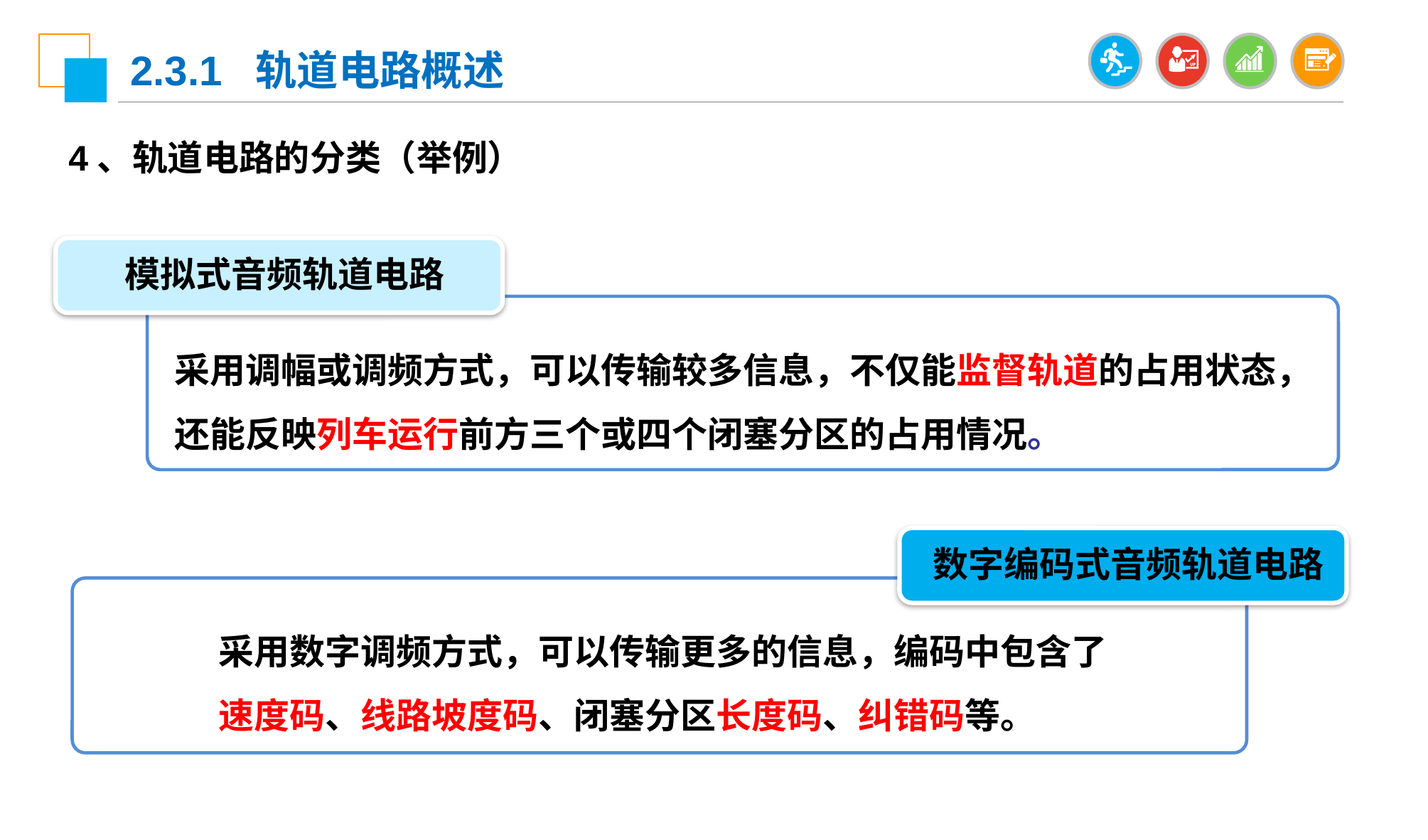

2.3.1  轨道电路概述
4、轨道电路的分类（举例）

模拟式音频轨道电路

采用调幅或调频方式，可以传输较多信息，不仅能监督轨道的占用状态，还能反映列车运行前方三个或四个闭塞分区的占用情况。

数字编码式音频轨道电路

采用数字调频方式，可以传输更多的信息，编码中包含了速度码、线路坡度码、闭塞分区长度码、纠错码等。